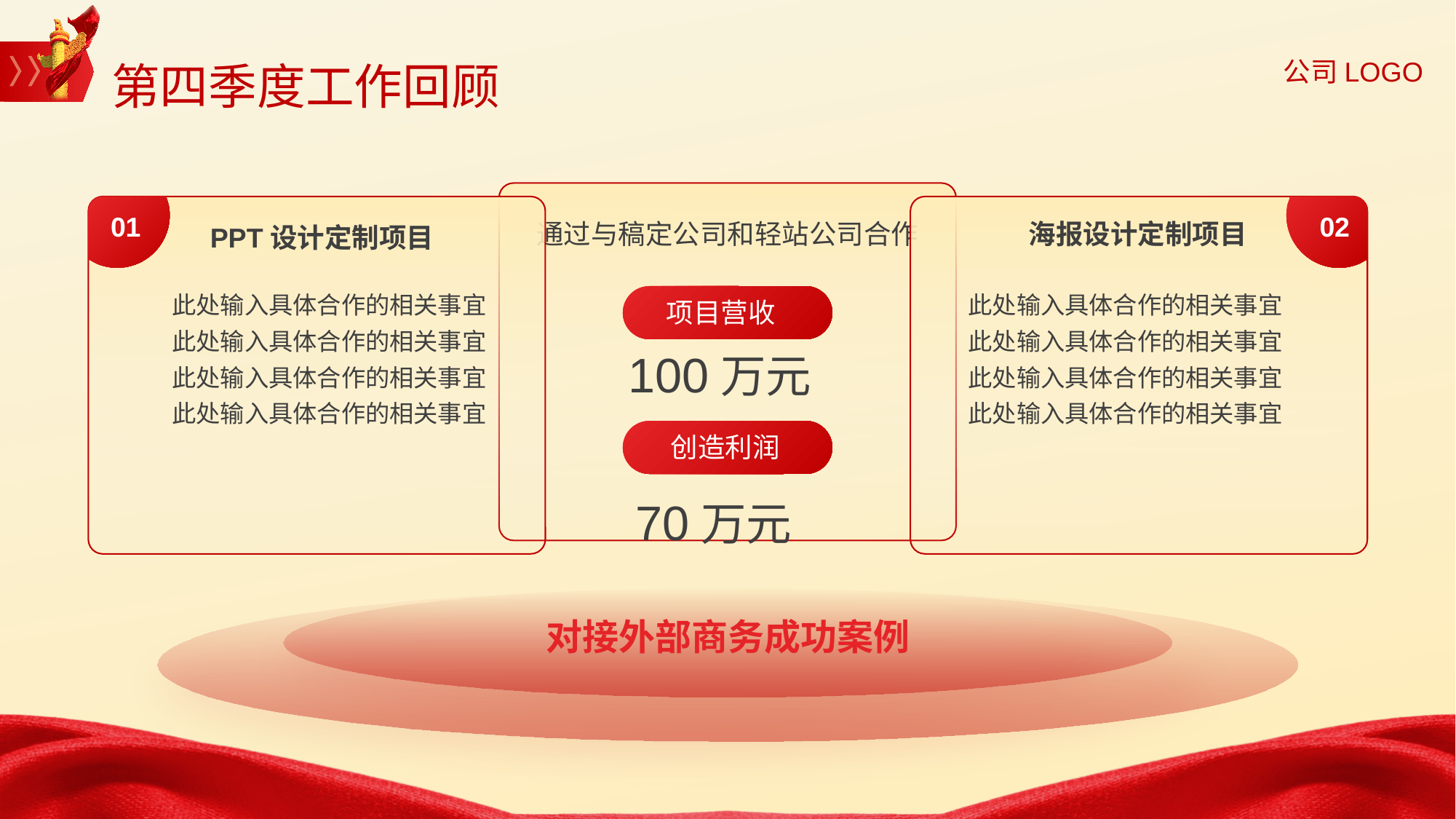

第四季度工作回顾

01
PPT设计定制项目
此处输入具体合作的相关事宜此处输入具体合作的相关事宜
此处输入具体合作的相关事宜
此处输入具体合作的相关事宜

02
海报设计定制项目
此处输入具体合作的相关事宜此处输入具体合作的相关事宜
此处输入具体合作的相关事宜
此处输入具体合作的相关事宜

通过与稿定公司和轻站公司合作

项目营收
100万元

创造利润
70万元

对接外部商务成功案例